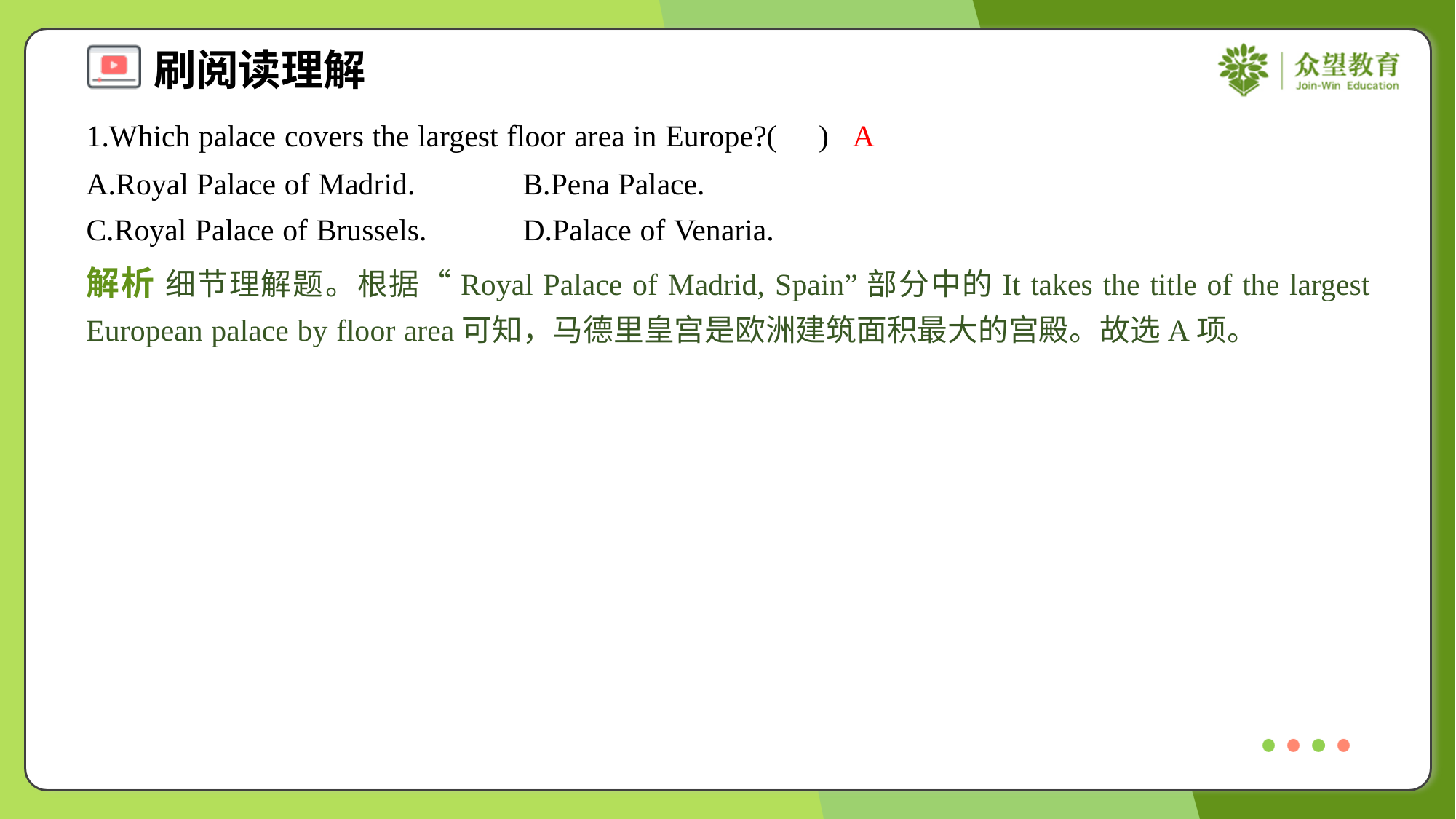

1.Which palace covers the largest floor area in Europe?(     )
A
A.Royal Palace of Madrid.	B.Pena Palace.
C.Royal Palace of Brussels.	D.Palace of Venaria.
解析 细节理解题。根据“Royal Palace of Madrid, Spain”部分中的It takes the title of the largest European palace by floor area可知，马德里皇宫是欧洲建筑面积最大的宫殿。故选A项。